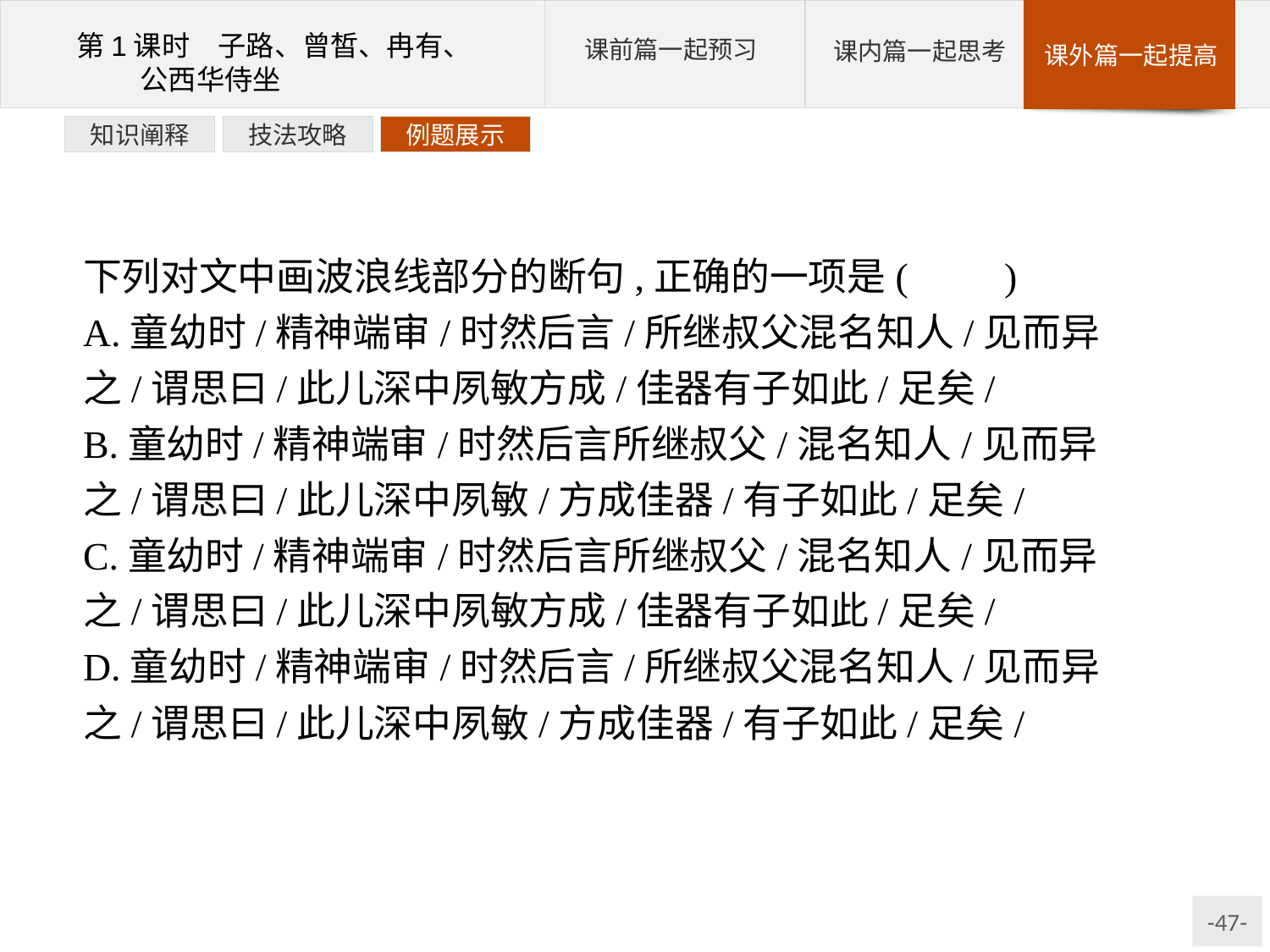

例题展示
技法攻略
知识阐释
下列对文中画波浪线部分的断句,正确的一项是(　　)
A.童幼时/精神端审/时然后言/所继叔父混名知人/见而异之/谓思曰/此儿深中夙敏方成/佳器有子如此/足矣/
B.童幼时/精神端审/时然后言所继叔父/混名知人/见而异之/谓思曰/此儿深中夙敏/方成佳器/有子如此/足矣/
C.童幼时/精神端审/时然后言所继叔父/混名知人/见而异之/谓思曰/此儿深中夙敏方成/佳器有子如此/足矣/
D.童幼时/精神端审/时然后言/所继叔父混名知人/见而异之/谓思曰/此儿深中夙敏/方成佳器/有子如此/足矣/